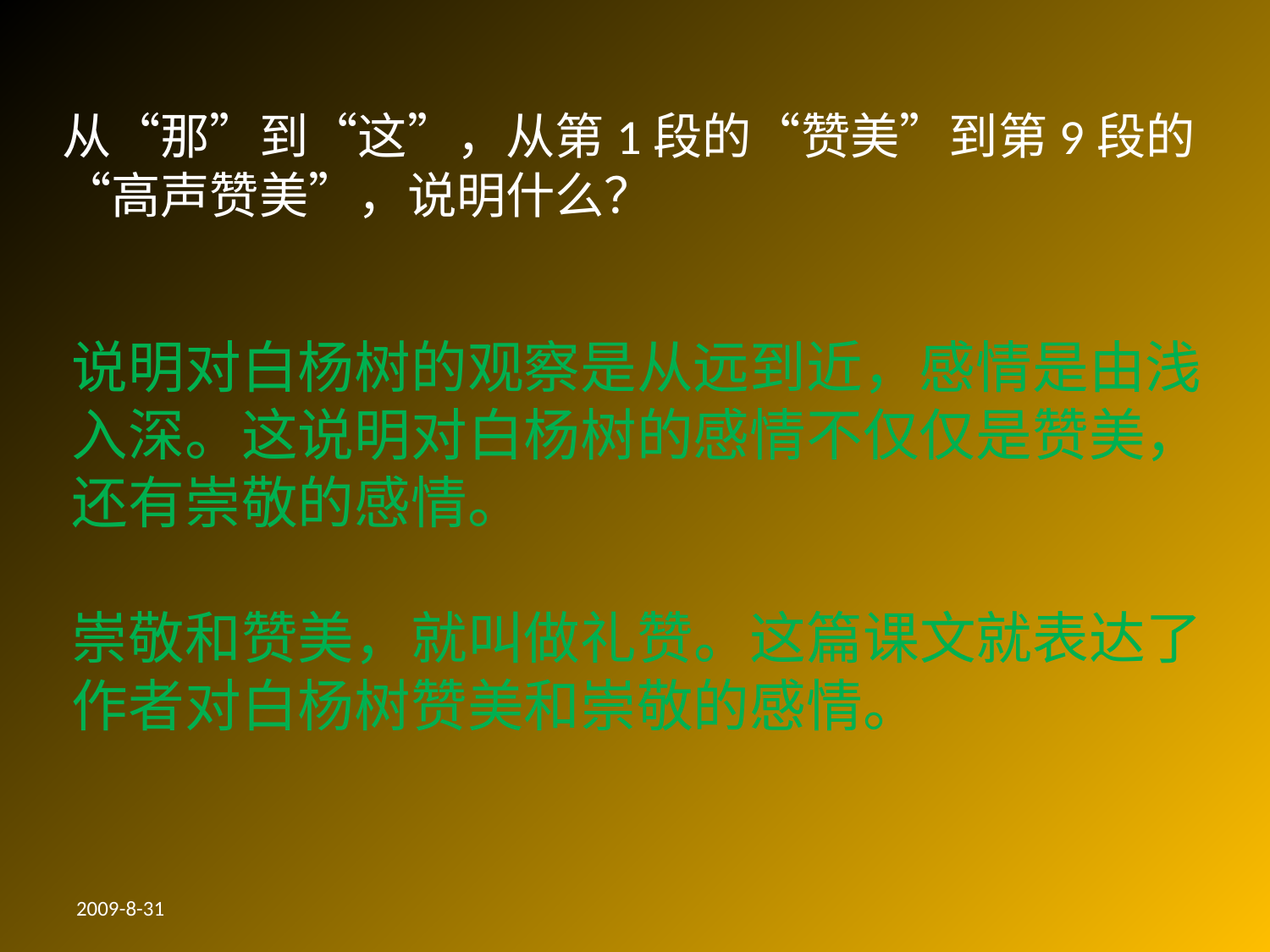

从“那”到“这”，从第1段的“赞美”到第9段的“高声赞美”，说明什么？

说明对白杨树的观察是从远到近，感情是由浅入深。这说明对白杨树的感情不仅仅是赞美，还有崇敬的感情。 
崇敬和赞美，就叫做礼赞。这篇课文就表达了作者对白杨树赞美和崇敬的感情。
2009-8-31
桐城市黄岗初中：舒林
15